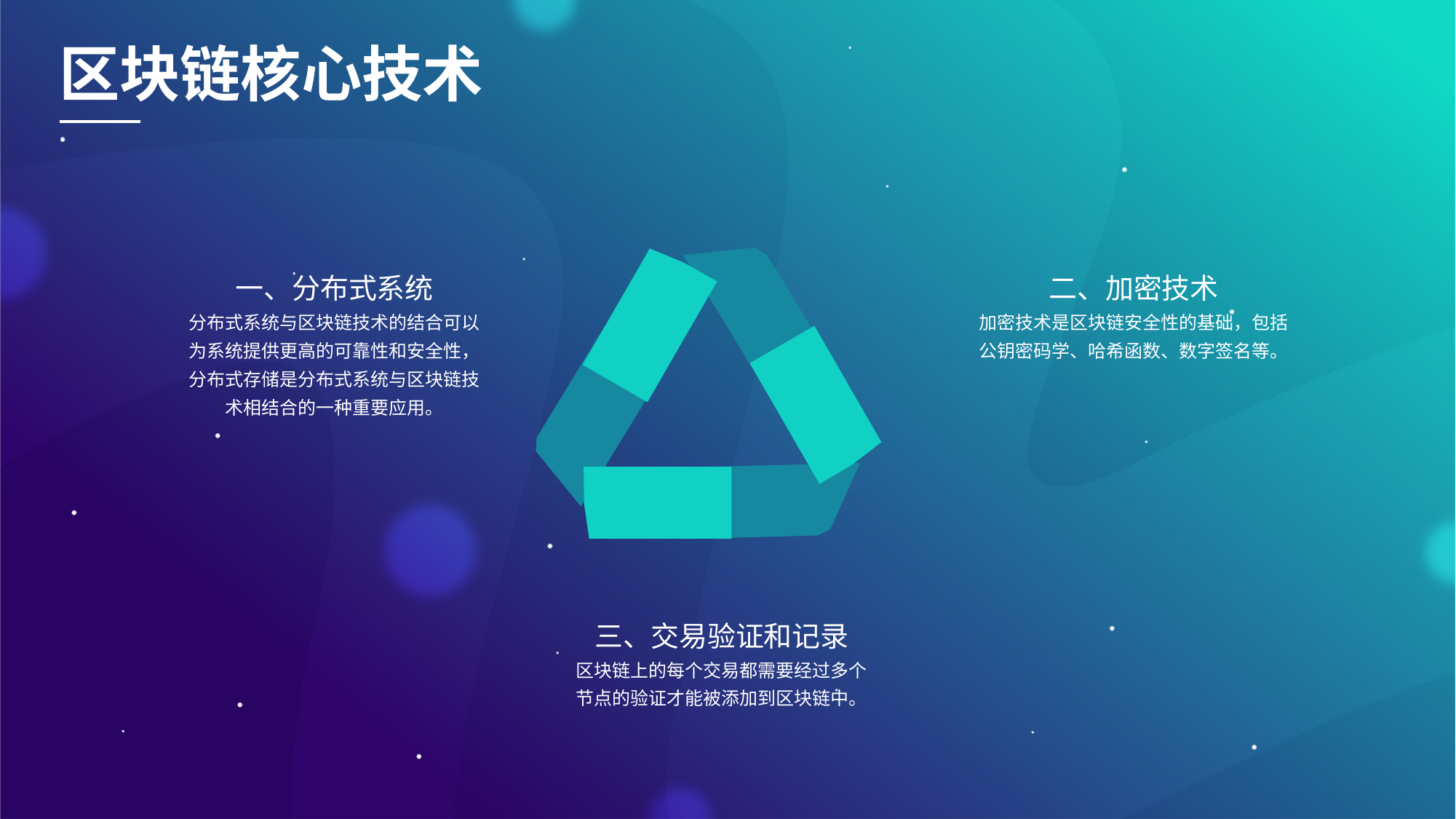

区块链核心技术

一、分布式系统
分布式系统与区块链技术的结合可以为系统提供更高的可靠性和安全性，分布式存储是分布式系统与区块链技术相结合的一种重要应用。
二、加密技术
加密技术是区块链安全性的基础，包括公钥密码学、哈希函数、数字签名等。

三、交易验证和记录
区块链上的每个交易都需要经过多个节点的验证才能被添加到区块链中。